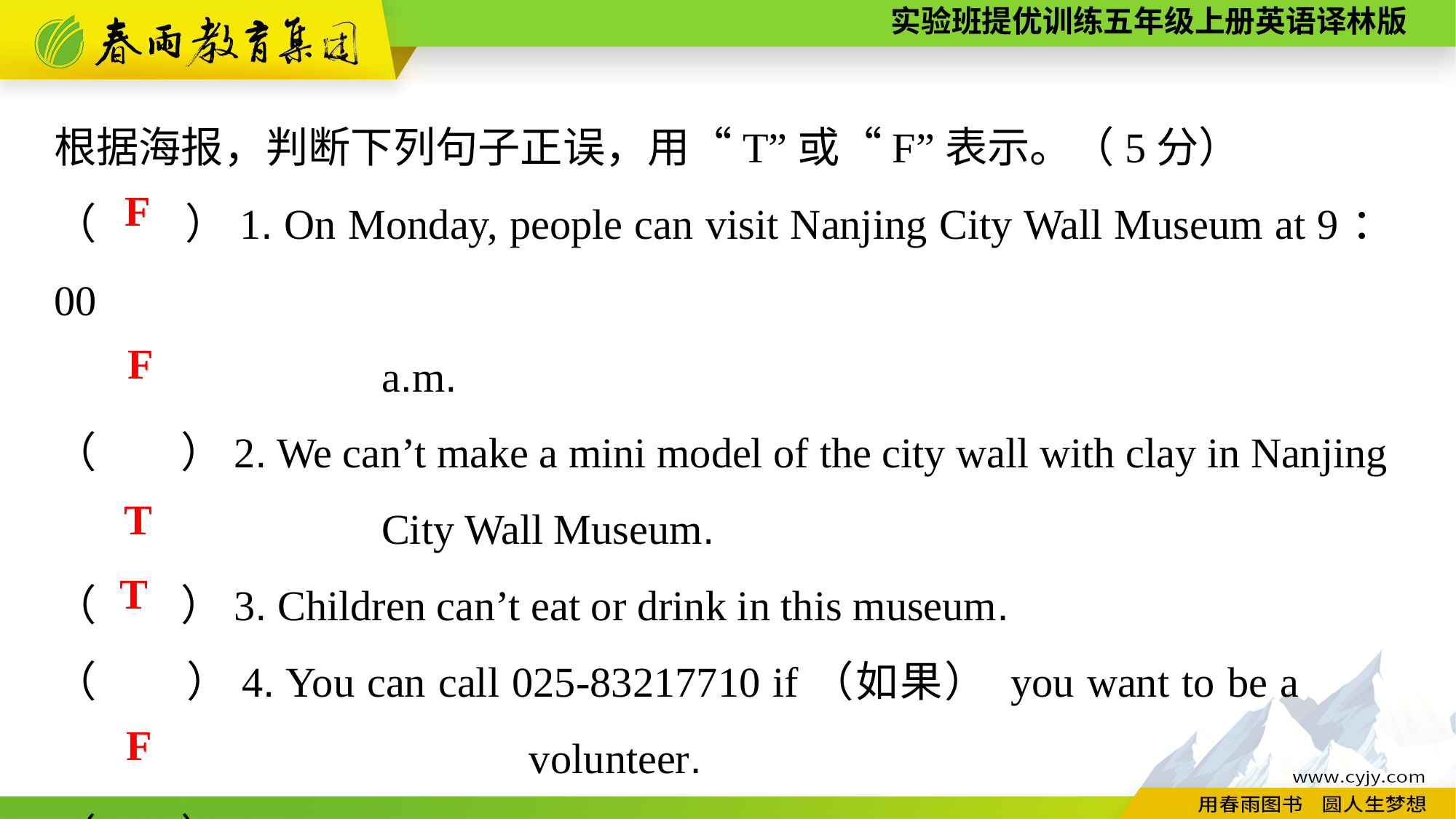

根据海报，判断下列句子正误，用“T”或“F”表示。（5分）
（　　）1. On Monday, people can visit Nanjing City Wall Museum at 9：00
			a.m.
（　　）2. We can’t make a mini model of the city wall with clay in Nanjing
			City Wall Museum.
（　　）3. Children can’t eat or drink in this museum.
（　　）4. You can call 025-83217710 if（如果） you want to be a 				              volunteer.
（　　）5. It is not free to visit Nanjing City Wall Museum.
F
F
T
T
F